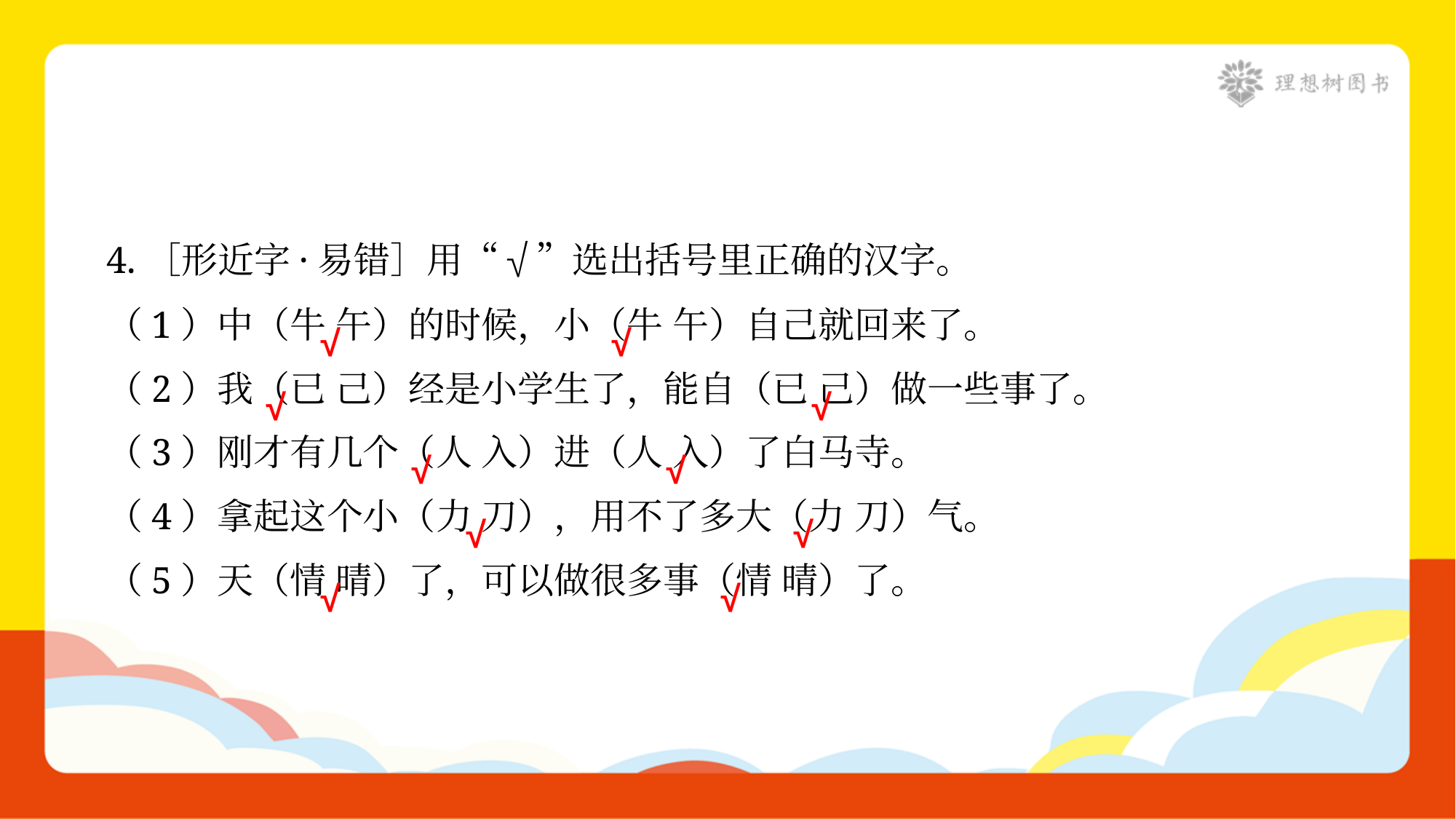

4.［形近字·易错］用“√”选出括号里正确的汉字。
（1）中（牛 午）的时候，小（牛 午）自己就回来了。
√
√
（2）我（已 己）经是小学生了，能自（已 己）做一些事了。
√
√
（3）刚才有几个（人 入）进（人 入）了白马寺。
√
√
（4）拿起这个小（力 刀），用不了多大（力 刀）气。
√
√
（5）天（情 晴）了，可以做很多事（情 晴）了。
√
√